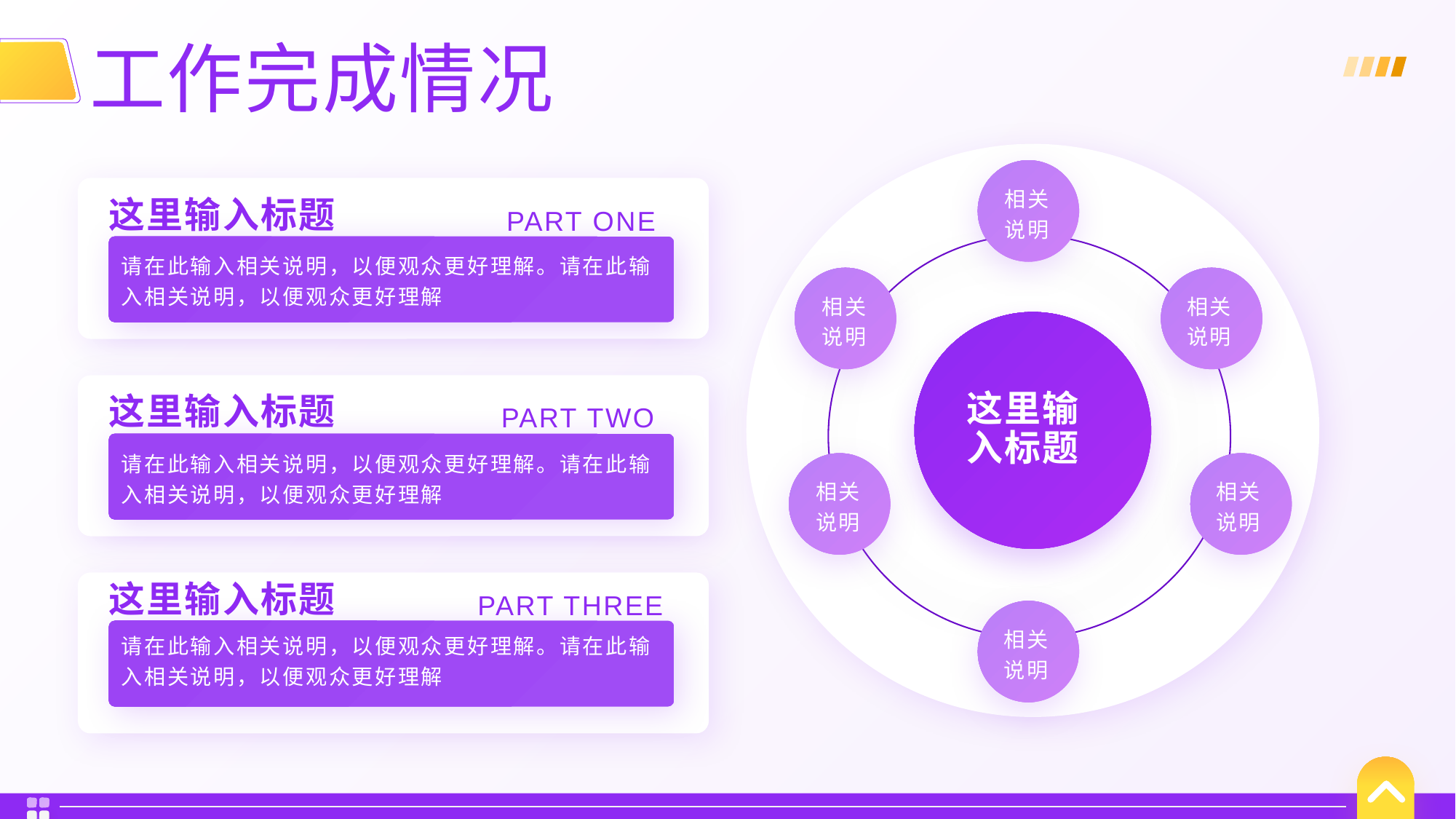

工作完成情况

相关说明

这里输入标题
PART ONE

请在此输入相关说明，以便观众更好理解。请在此输入相关说明，以便观众更好理解

相关说明
相关说明

这里输入标题
这里输入标题
PART TWO

请在此输入相关说明，以便观众更好理解。请在此输入相关说明，以便观众更好理解

相关说明
相关说明

这里输入标题
PART THREE

相关说明

请在此输入相关说明，以便观众更好理解。请在此输入相关说明，以便观众更好理解